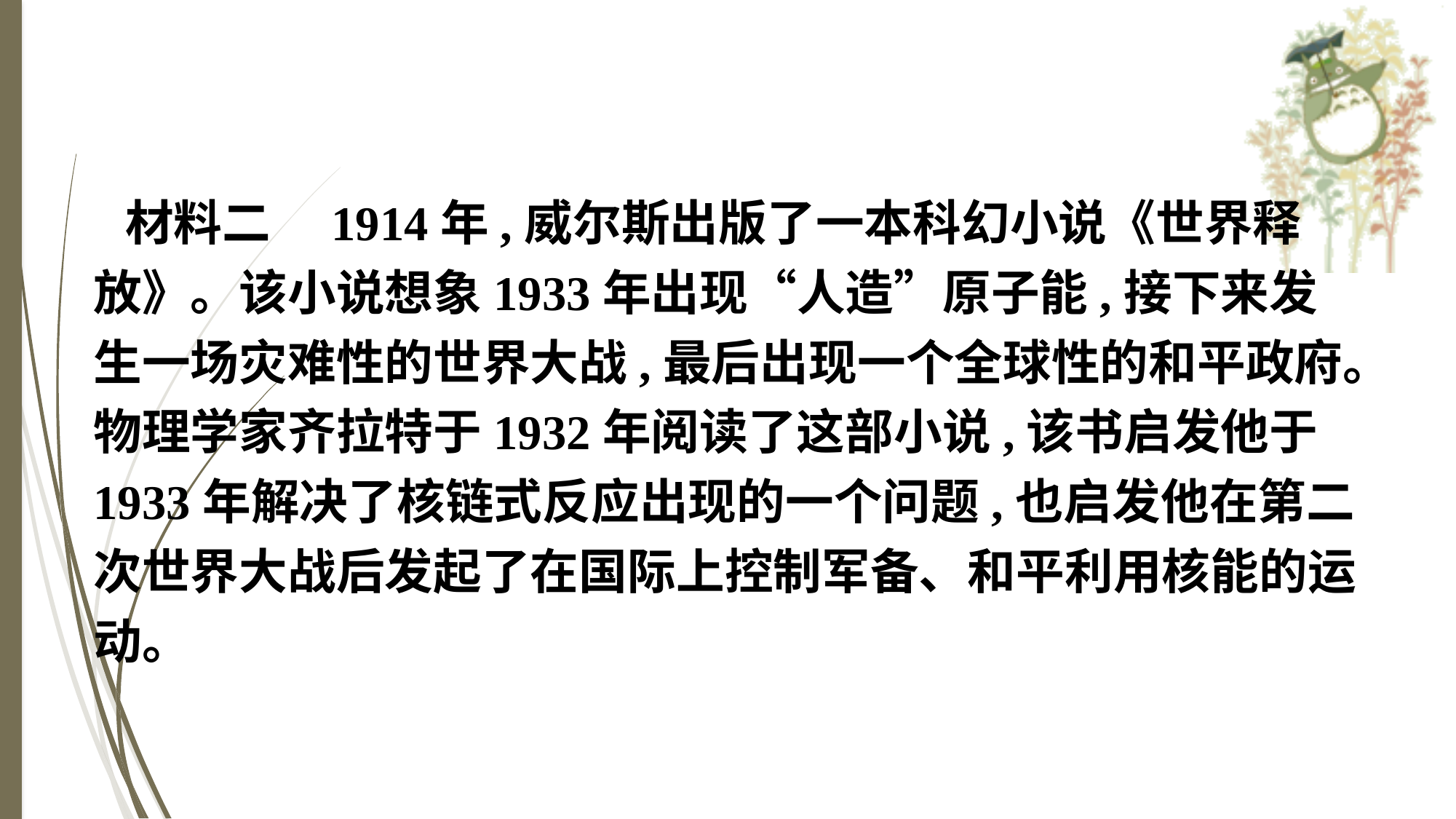

材料二　1914年,威尔斯出版了一本科幻小说《世界释放》。该小说想象1933年出现“人造”原子能,接下来发生一场灾难性的世界大战,最后出现一个全球性的和平政府。物理学家齐拉特于1932年阅读了这部小说,该书启发他于1933年解决了核链式反应出现的一个问题,也启发他在第二次世界大战后发起了在国际上控制军备、和平利用核能的运动。